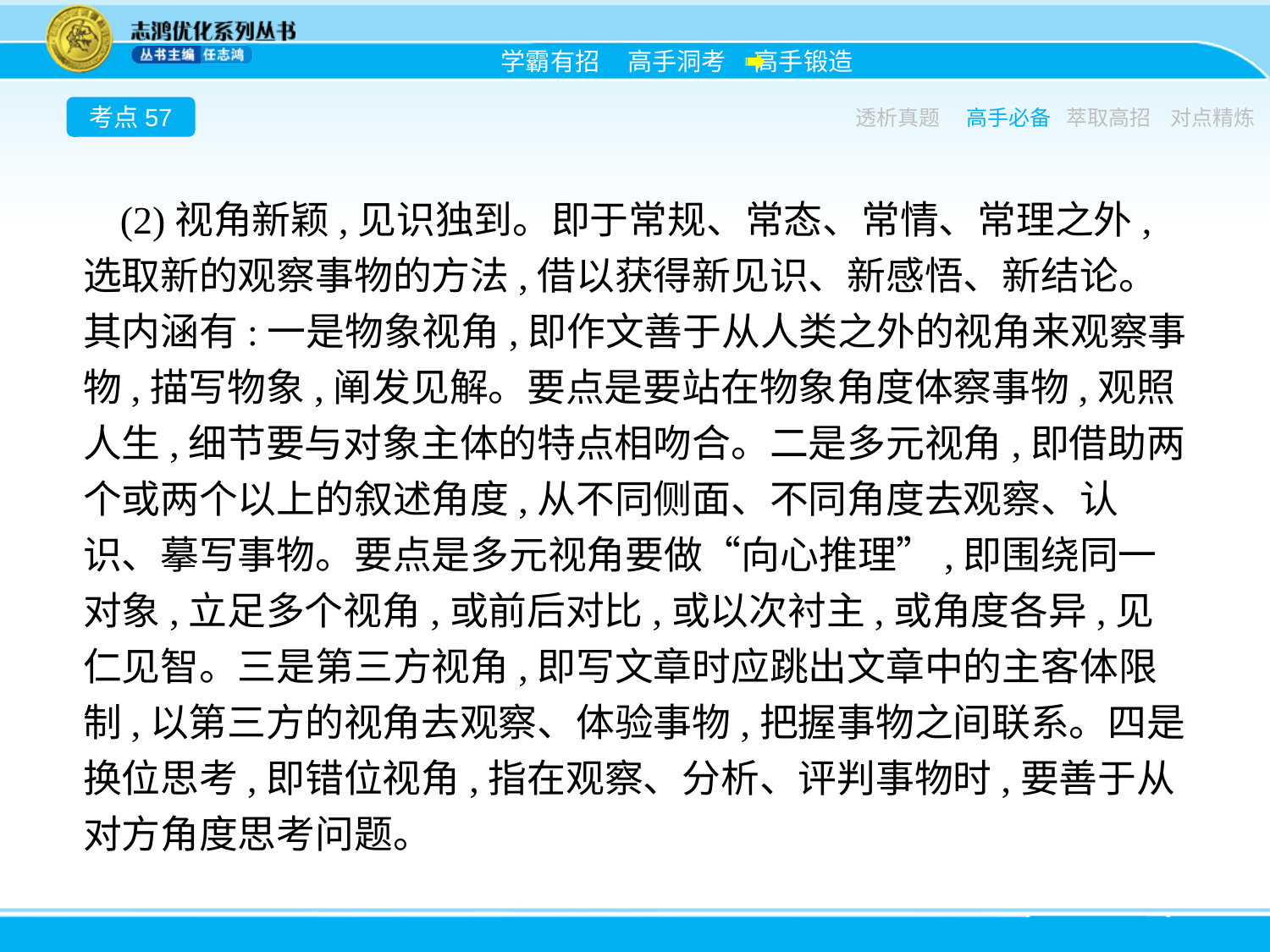

考点57
透析真题
高手必备
萃取高招
对点精炼
(2)视角新颖,见识独到。即于常规、常态、常情、常理之外,选取新的观察事物的方法,借以获得新见识、新感悟、新结论。其内涵有:一是物象视角,即作文善于从人类之外的视角来观察事物,描写物象,阐发见解。要点是要站在物象角度体察事物,观照人生,细节要与对象主体的特点相吻合。二是多元视角,即借助两个或两个以上的叙述角度,从不同侧面、不同角度去观察、认识、摹写事物。要点是多元视角要做“向心推理”,即围绕同一对象,立足多个视角,或前后对比,或以次衬主,或角度各异,见仁见智。三是第三方视角,即写文章时应跳出文章中的主客体限制,以第三方的视角去观察、体验事物,把握事物之间联系。四是换位思考,即错位视角,指在观察、分析、评判事物时,要善于从对方角度思考问题。